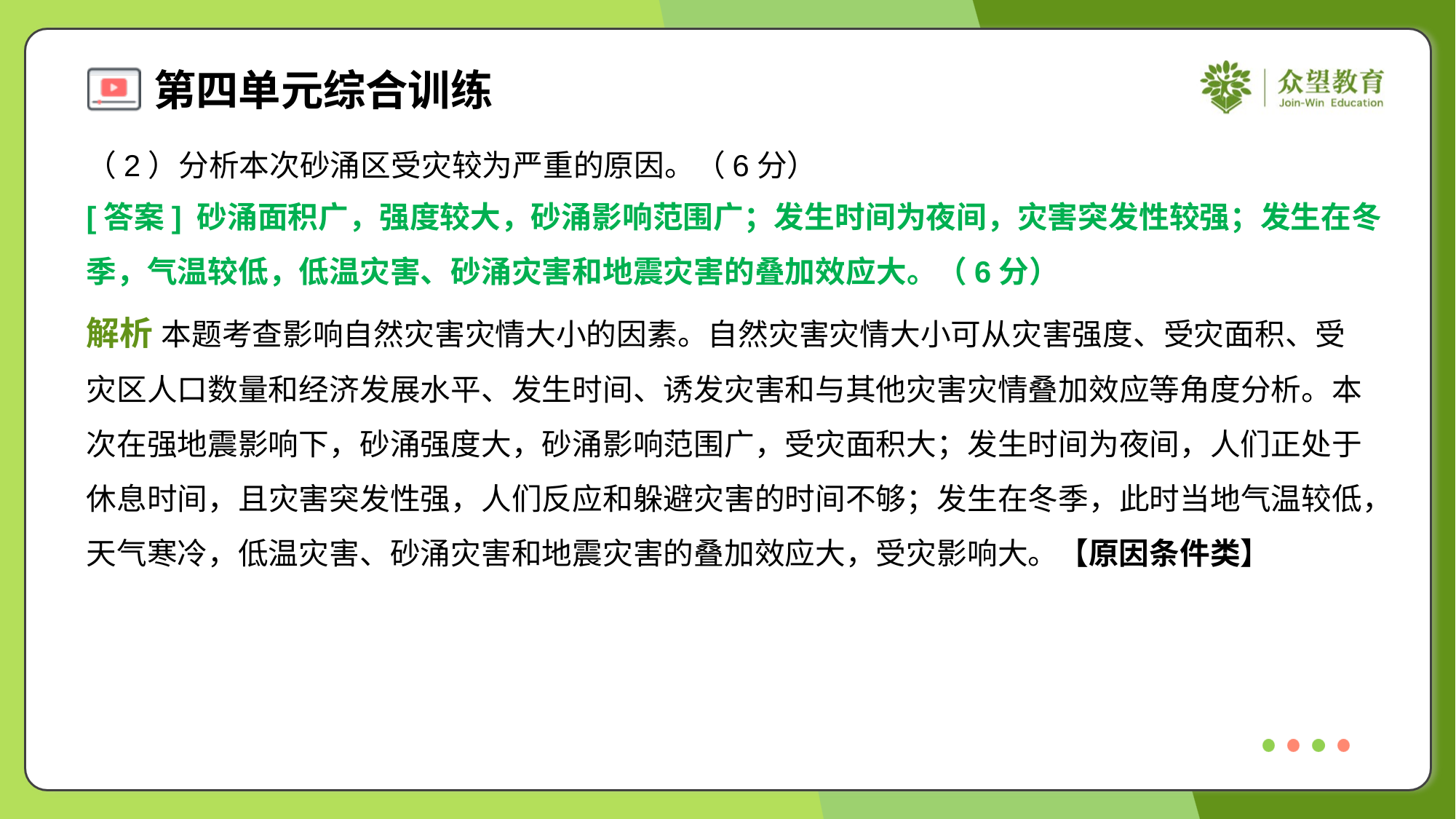

（2）分析本次砂涌区受灾较为严重的原因。（6分）
[答案] 砂涌面积广，强度较大，砂涌影响范围广；发生时间为夜间，灾害突发性较强；发生在冬
季，气温较低，低温灾害、砂涌灾害和地震灾害的叠加效应大。（6分）
解析 本题考查影响自然灾害灾情大小的因素。自然灾害灾情大小可从灾害强度、受灾面积、受
灾区人口数量和经济发展水平、发生时间、诱发灾害和与其他灾害灾情叠加效应等角度分析。本
次在强地震影响下，砂涌强度大，砂涌影响范围广，受灾面积大；发生时间为夜间，人们正处于
休息时间，且灾害突发性强，人们反应和躲避灾害的时间不够；发生在冬季，此时当地气温较低，
天气寒冷，低温灾害、砂涌灾害和地震灾害的叠加效应大，受灾影响大。【原因条件类】